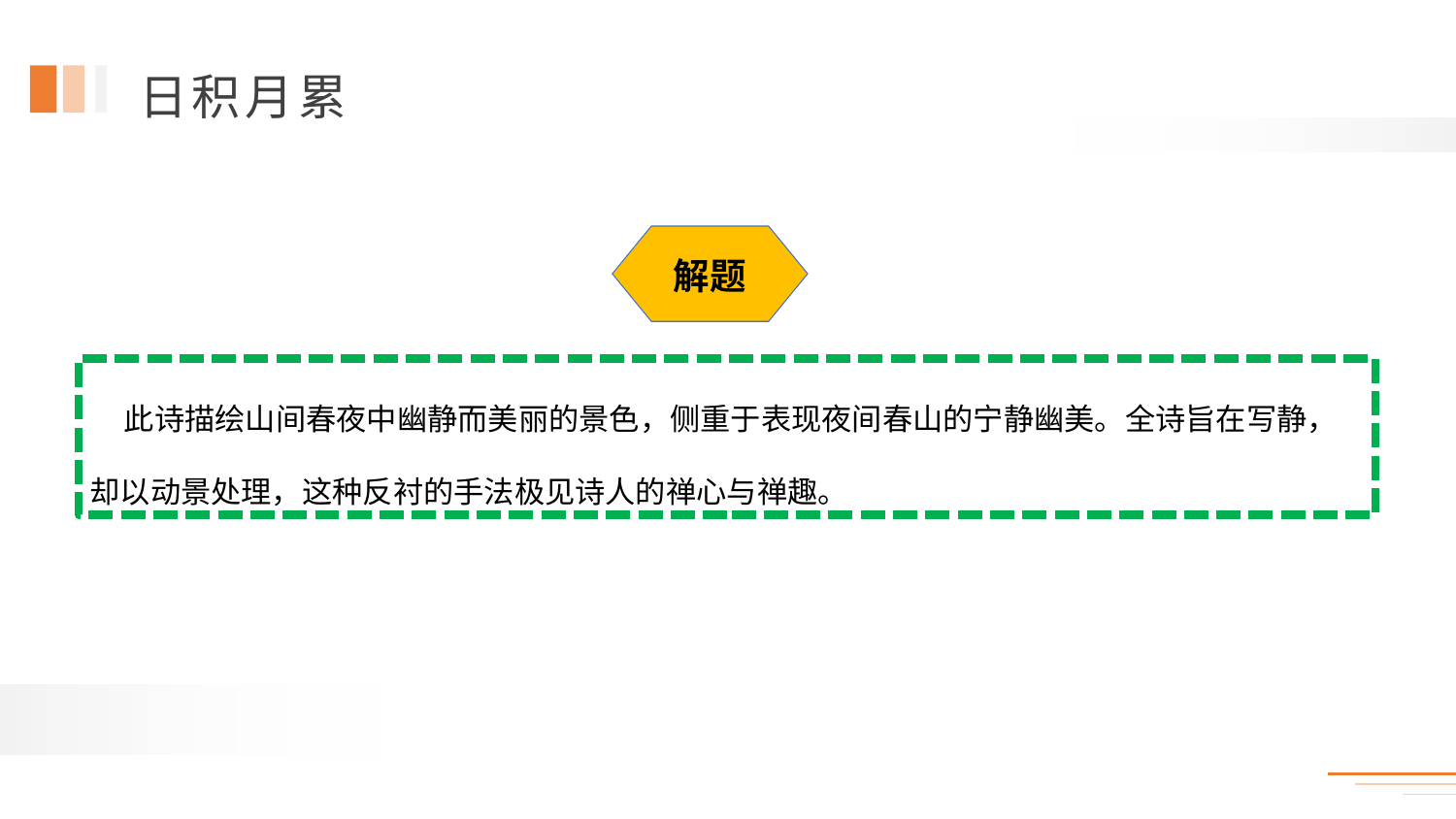

解题
    此诗描绘山间春夜中幽静而美丽的景色，侧重于表现夜间春山的宁静幽美。全诗旨在写静，却以动景处理，这种反衬的手法极见诗人的禅心与禅趣。